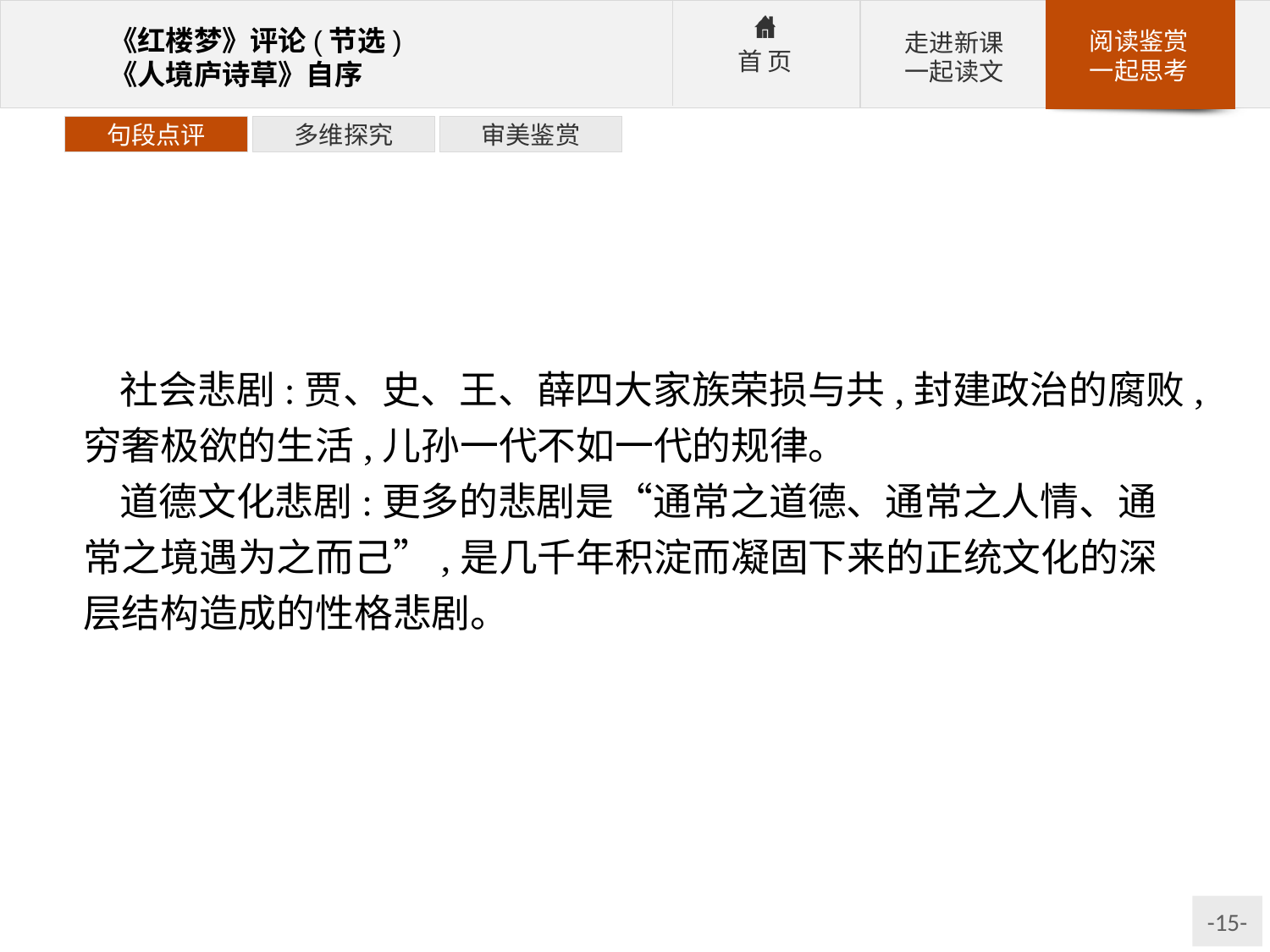

句段点评
多维探究
审美鉴赏
社会悲剧:贾、史、王、薛四大家族荣损与共,封建政治的腐败,穷奢极欲的生活,儿孙一代不如一代的规律。
道德文化悲剧:更多的悲剧是“通常之道德、通常之人情、通常之境遇为之而己”,是几千年积淀而凝固下来的正统文化的深层结构造成的性格悲剧。